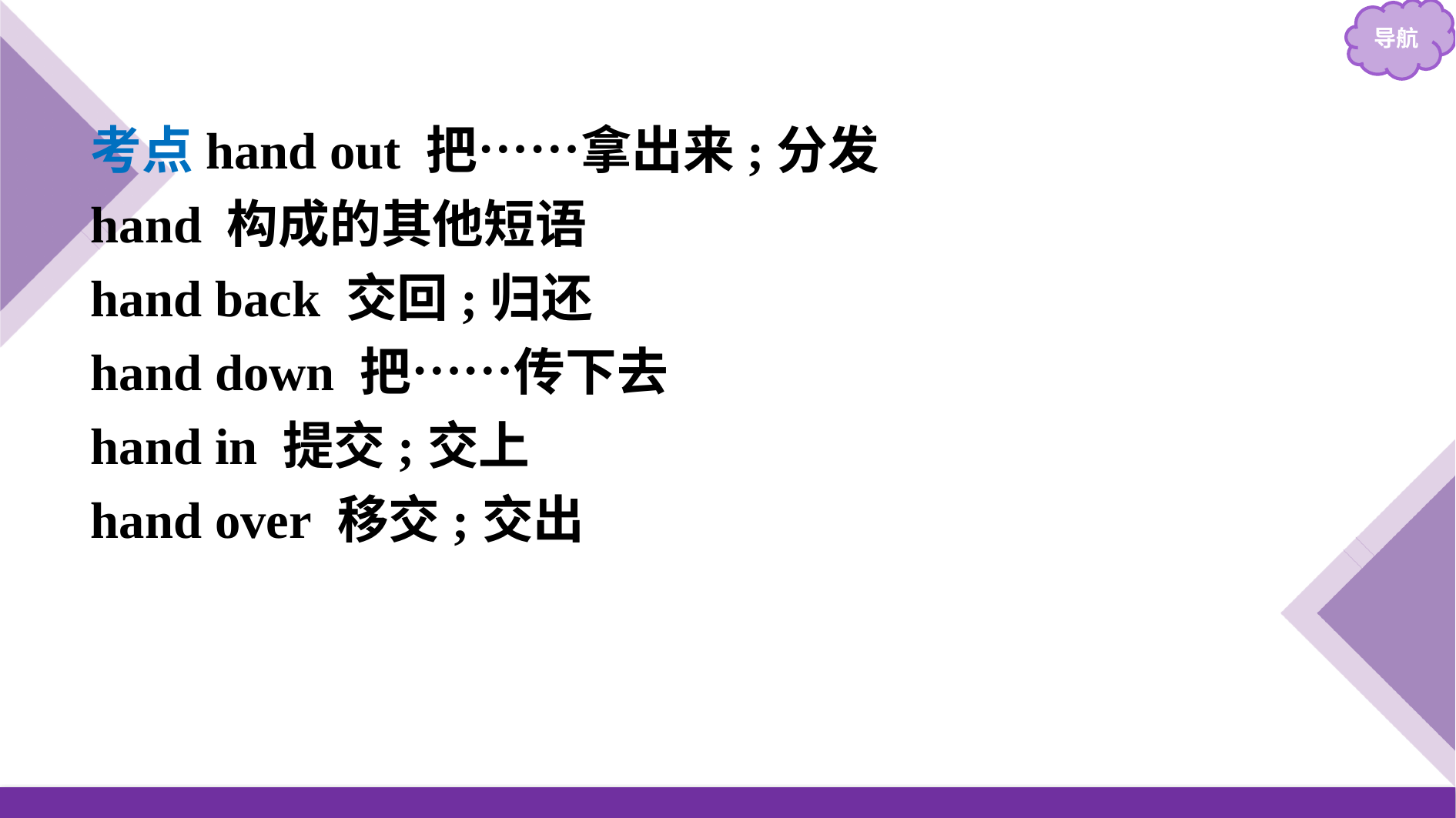

考点hand out 把……拿出来;分发
hand 构成的其他短语
hand back 交回;归还
hand down 把……传下去
hand in 提交;交上
hand over 移交;交出